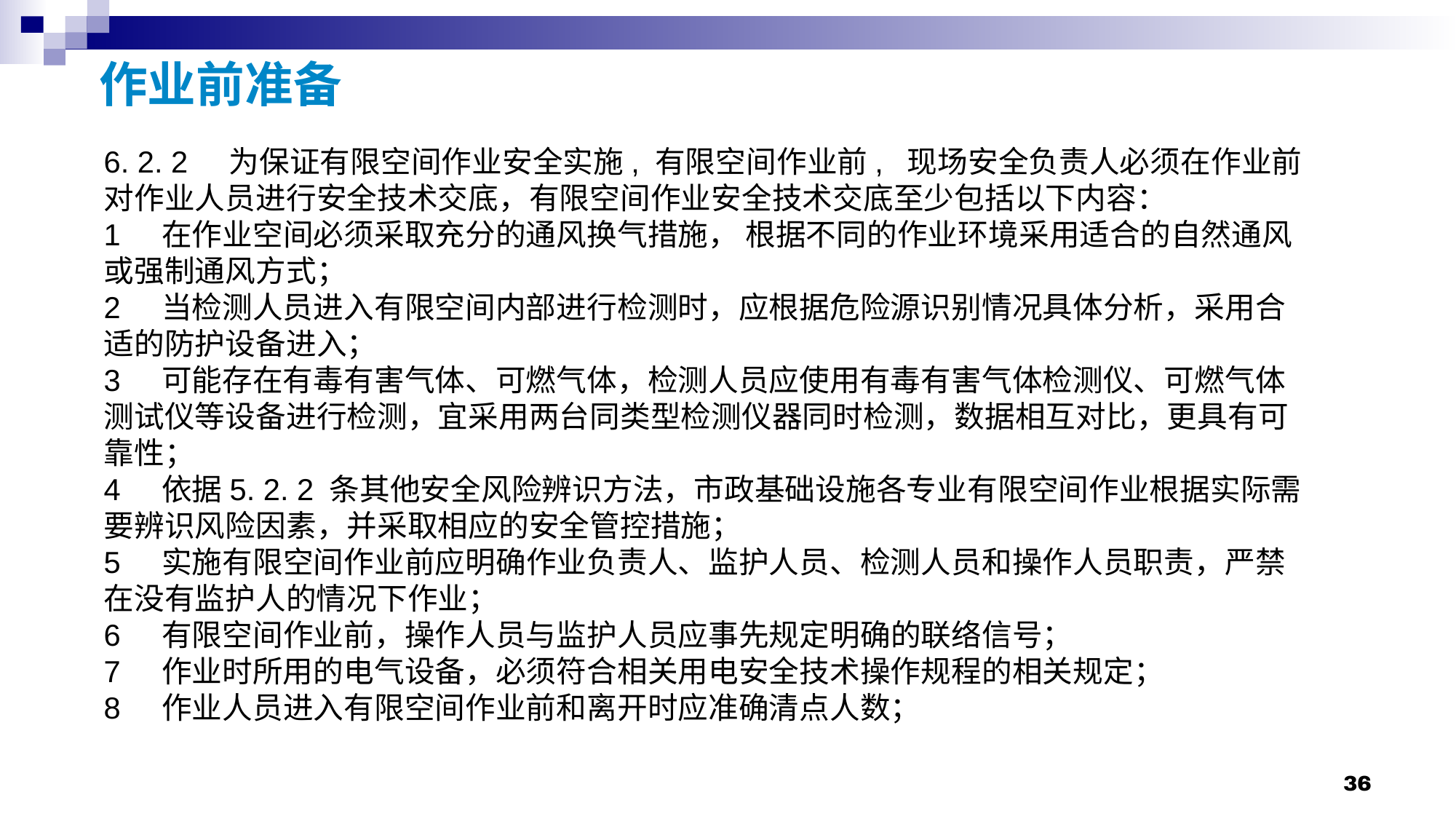

# 作业前准备
6. 2. 2    为保证有限空间作业安全实施, 有限空间作业前,  现场安全负责人必须在作业前对作业人员进行安全技术交底，有限空间作业安全技术交底至少包括以下内容：
1    在作业空间必须采取充分的通风换气措施， 根据不同的作业环境采用适合的自然通风或强制通风方式；
2    当检测人员进入有限空间内部进行检测时，应根据危险源识别情况具体分析，采用合适的防护设备进入；
3    可能存在有毒有害气体、可燃气体，检测人员应使用有毒有害气体检测仪、可燃气体测试仪等设备进行检测，宜采用两台同类型检测仪器同时检测，数据相互对比，更具有可靠性；
4    依据5. 2. 2 条其他安全风险辨识方法，市政基础设施各专业有限空间作业根据实际需要辨识风险因素，并采取相应的安全管控措施；
5    实施有限空间作业前应明确作业负责人、监护人员、检测人员和操作人员职责，严禁在没有监护人的情况下作业；
6    有限空间作业前，操作人员与监护人员应事先规定明确的联络信号；
7    作业时所用的电气设备，必须符合相关用电安全技术操作规程的相关规定；
8    作业人员进入有限空间作业前和离开时应准确清点人数；
36